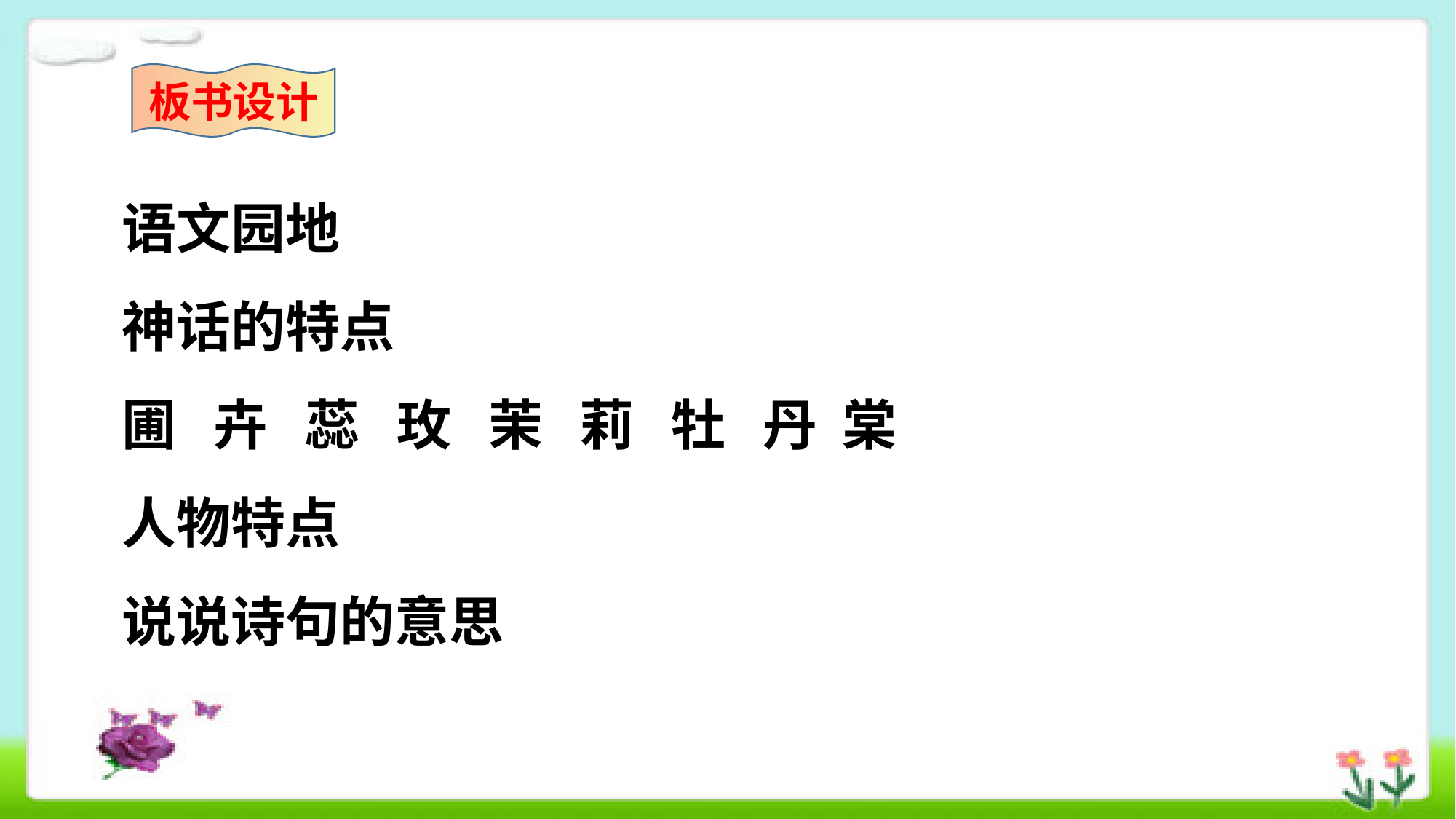

板书设计
语文园地
神话的特点
圃   卉   蕊   玫   茉   莉   牡   丹  棠
人物特点
说说诗句的意思